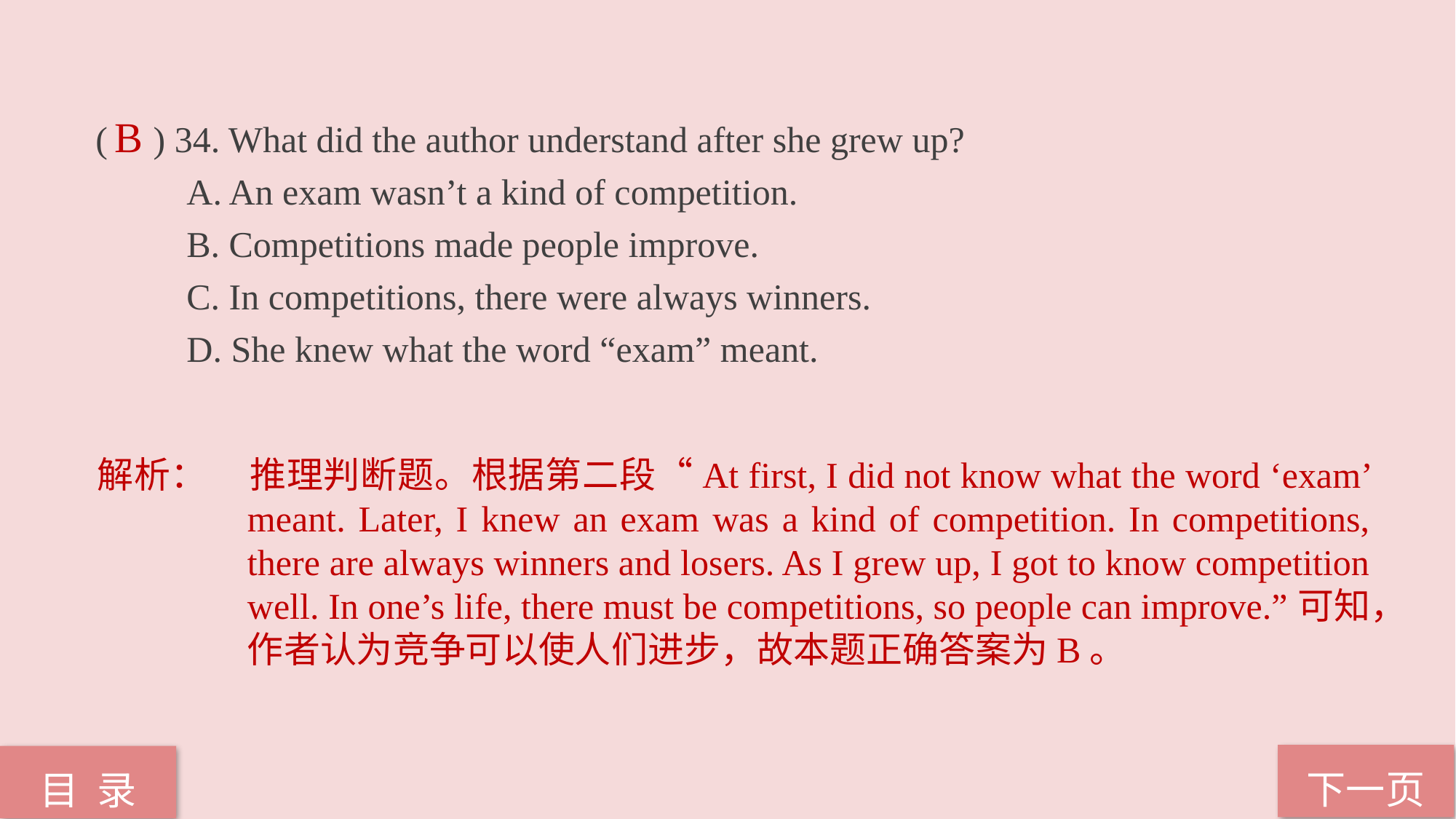

(     ) 34. What did the author understand after she grew up?
          A. An exam wasn’t a kind of competition.
          B. Competitions made people improve.
          C. In competitions, there were always winners.
          D. She knew what the word “exam” meant.
B
解析：	推理判断题。根据第二段“At first, I did not know what the word ‘exam’ meant. Later, I knew an exam was a kind of competition. In competitions, there are always winners and losers. As I grew up, I got to know competition well. In one’s life, there must be competitions, so people can improve.”可知，作者认为竞争可以使人们进步，故本题正确答案为B。